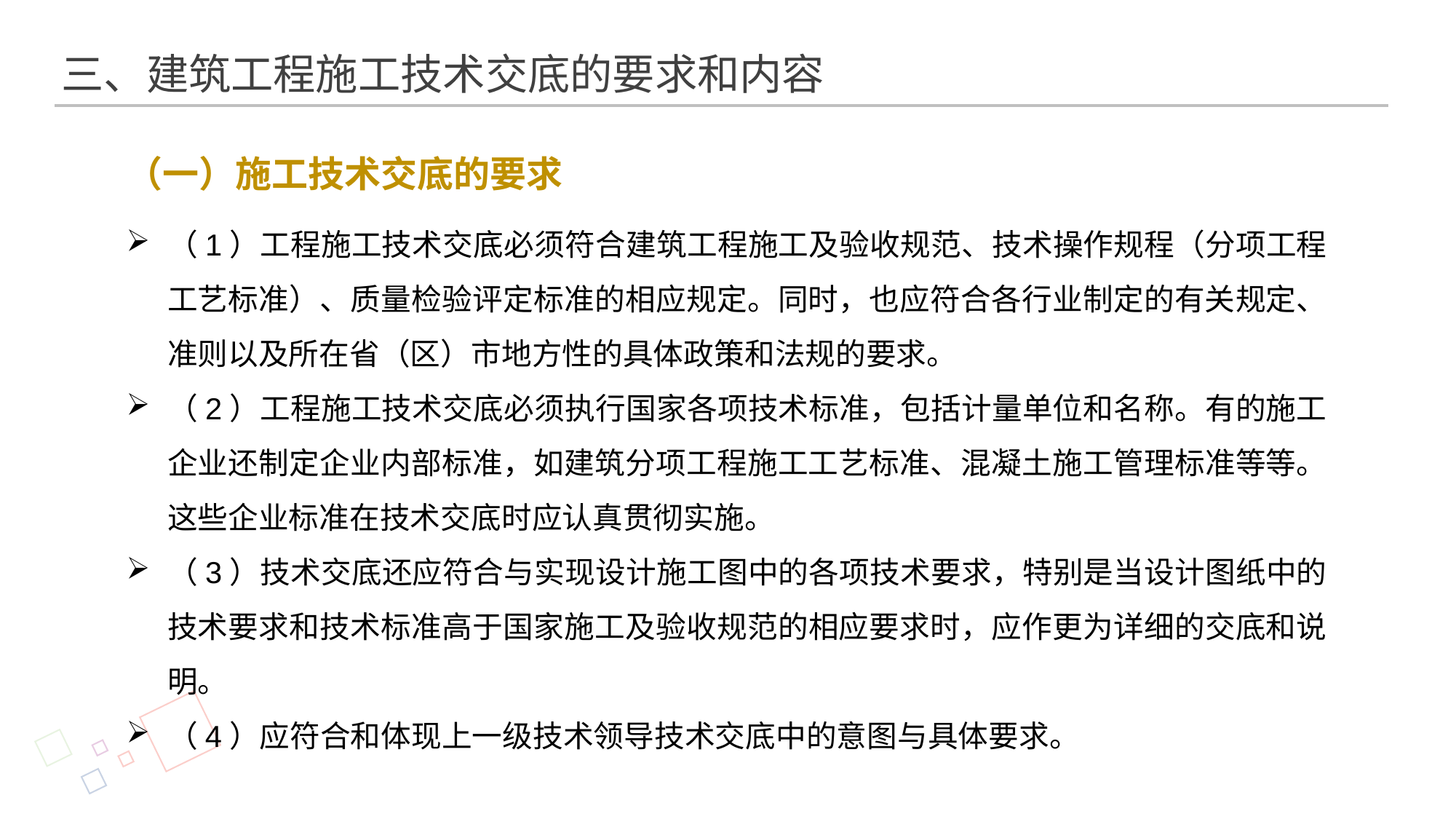

三、建筑工程施工技术交底的要求和内容
（一）施工技术交底的要求
（1）工程施工技术交底必须符合建筑工程施工及验收规范、技术操作规程（分项工程工艺标准）、质量检验评定标准的相应规定。同时，也应符合各行业制定的有关规定、准则以及所在省（区）市地方性的具体政策和法规的要求。
（2）工程施工技术交底必须执行国家各项技术标准，包括计量单位和名称。有的施工企业还制定企业内部标准，如建筑分项工程施工工艺标准、混凝土施工管理标准等等。这些企业标准在技术交底时应认真贯彻实施。
（3）技术交底还应符合与实现设计施工图中的各项技术要求，特别是当设计图纸中的技术要求和技术标准高于国家施工及验收规范的相应要求时，应作更为详细的交底和说明。
（4）应符合和体现上一级技术领导技术交底中的意图与具体要求。